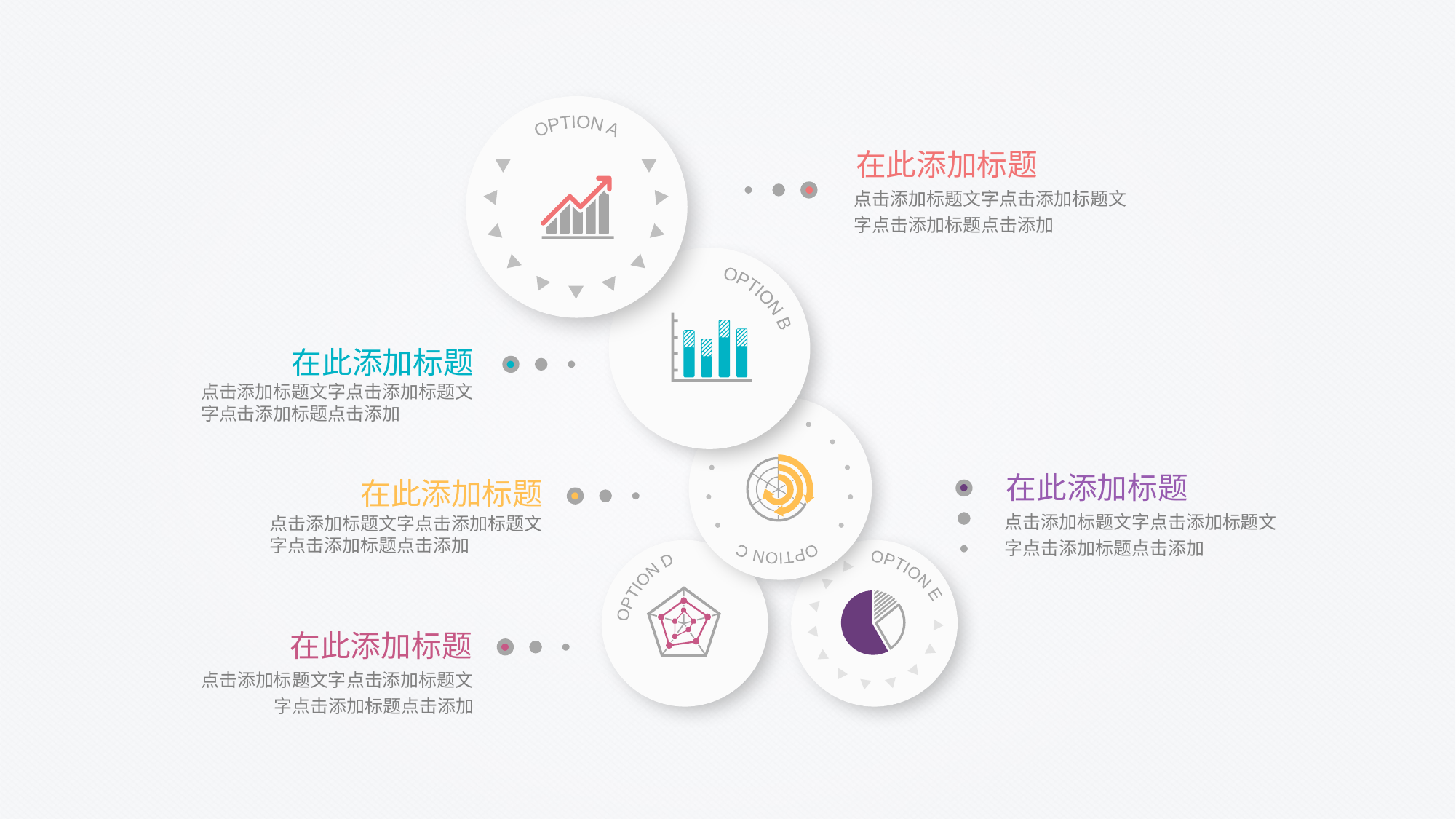

OPTION A

在此添加标题
点击添加标题文字点击添加标题文字点击添加标题点击添加

OPTION B

在此添加标题
点击添加标题文字点击添加标题文字点击添加标题点击添加

OPTION C

在此添加标题
点击添加标题文字点击添加标题文字点击添加标题点击添加
在此添加标题
点击添加标题文字点击添加标题文字点击添加标题点击添加

OPTION D

OPTION E

在此添加标题
点击添加标题文字点击添加标题文字点击添加标题点击添加